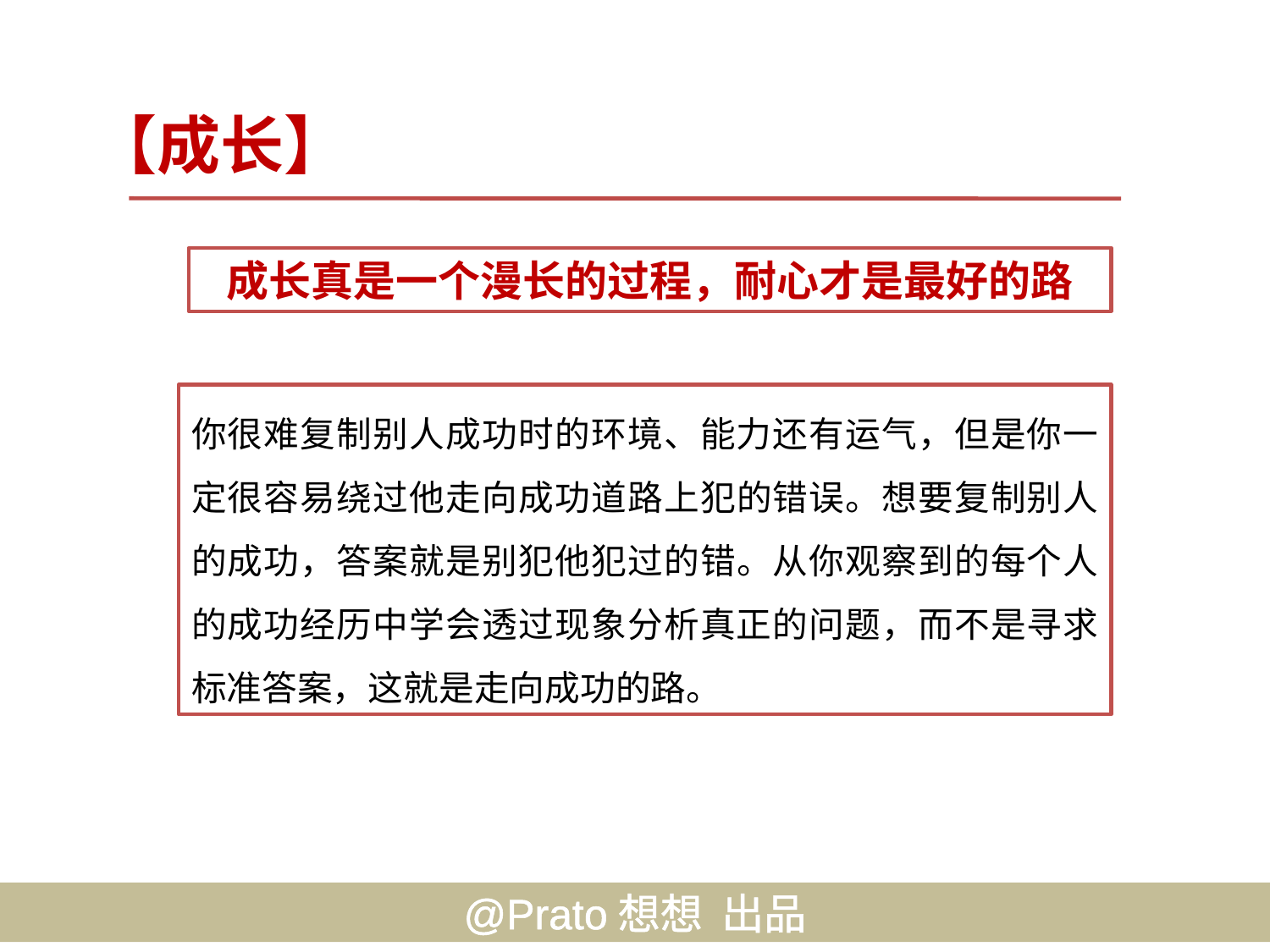

【成长】
成长真是一个漫长的过程，耐心才是最好的路
你很难复制别人成功时的环境、能力还有运气，但是你一定很容易绕过他走向成功道路上犯的错误。想要复制别人的成功，答案就是别犯他犯过的错。从你观察到的每个人的成功经历中学会透过现象分析真正的问题，而不是寻求标准答案，这就是走向成功的路。
@Prato想想  出品